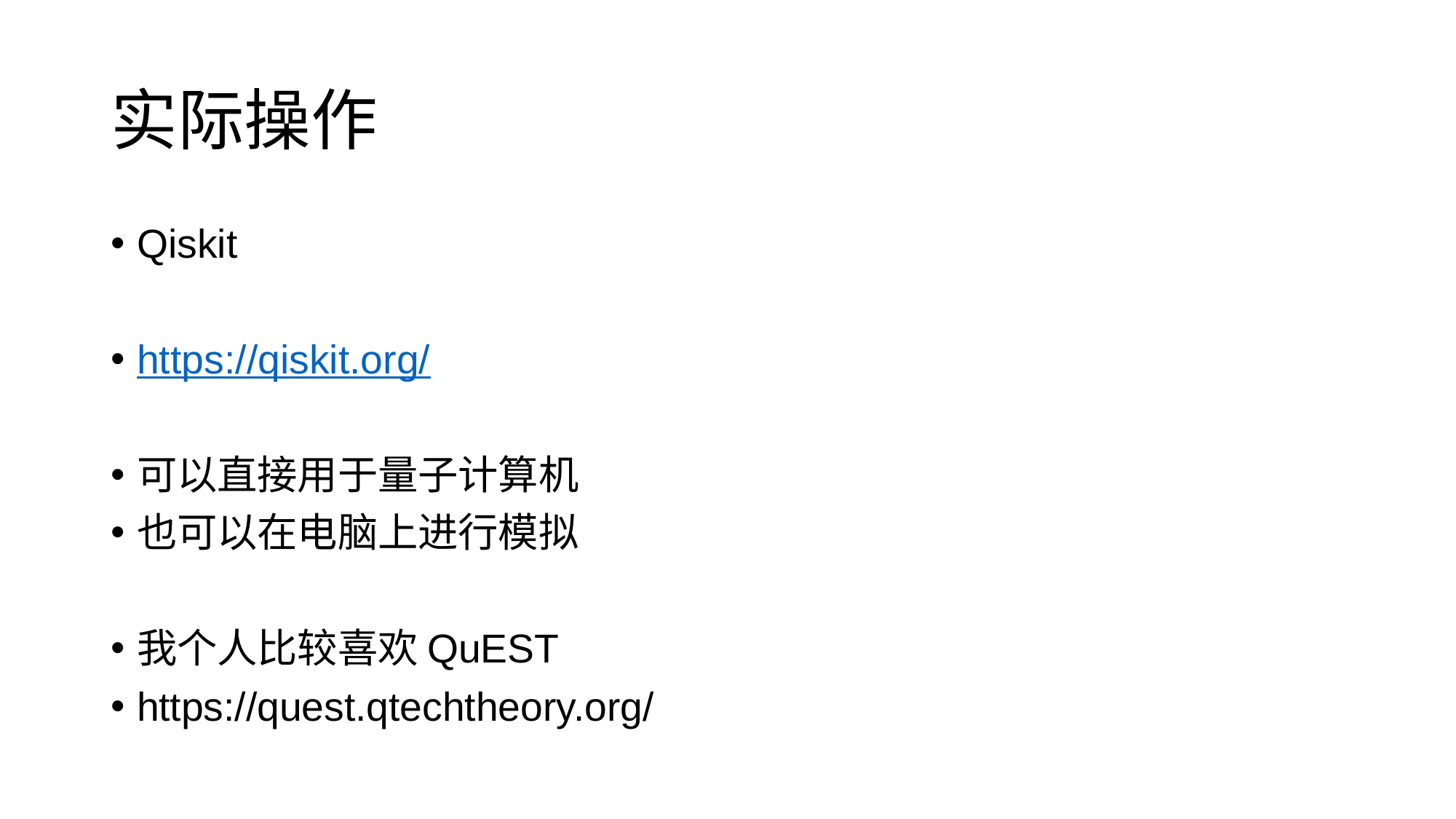

# 实际操作
Qiskit

https://qiskit.org/

可以直接用于量子计算机
也可以在电脑上进行模拟

我个人比较喜欢QuEST
https://quest.qtechtheory.org/